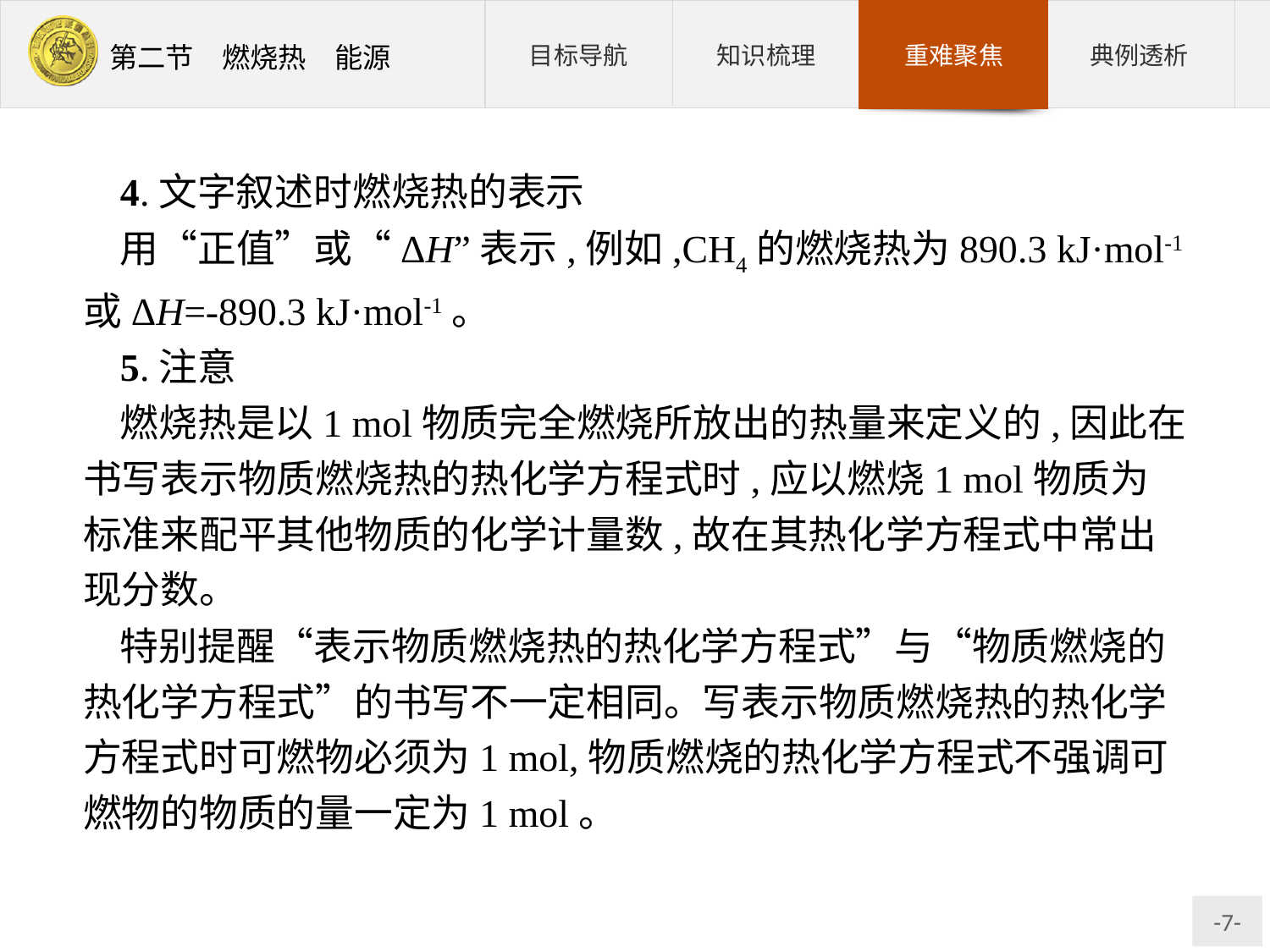

4.文字叙述时燃烧热的表示
用“正值”或“ΔH”表示,例如,CH4的燃烧热为890.3 kJ·mol-1或ΔH=-890.3 kJ·mol-1。
5.注意
燃烧热是以1 mol物质完全燃烧所放出的热量来定义的,因此在书写表示物质燃烧热的热化学方程式时,应以燃烧1 mol物质为标准来配平其他物质的化学计量数,故在其热化学方程式中常出现分数。
特别提醒“表示物质燃烧热的热化学方程式”与“物质燃烧的热化学方程式”的书写不一定相同。写表示物质燃烧热的热化学方程式时可燃物必须为1 mol,物质燃烧的热化学方程式不强调可燃物的物质的量一定为1 mol。